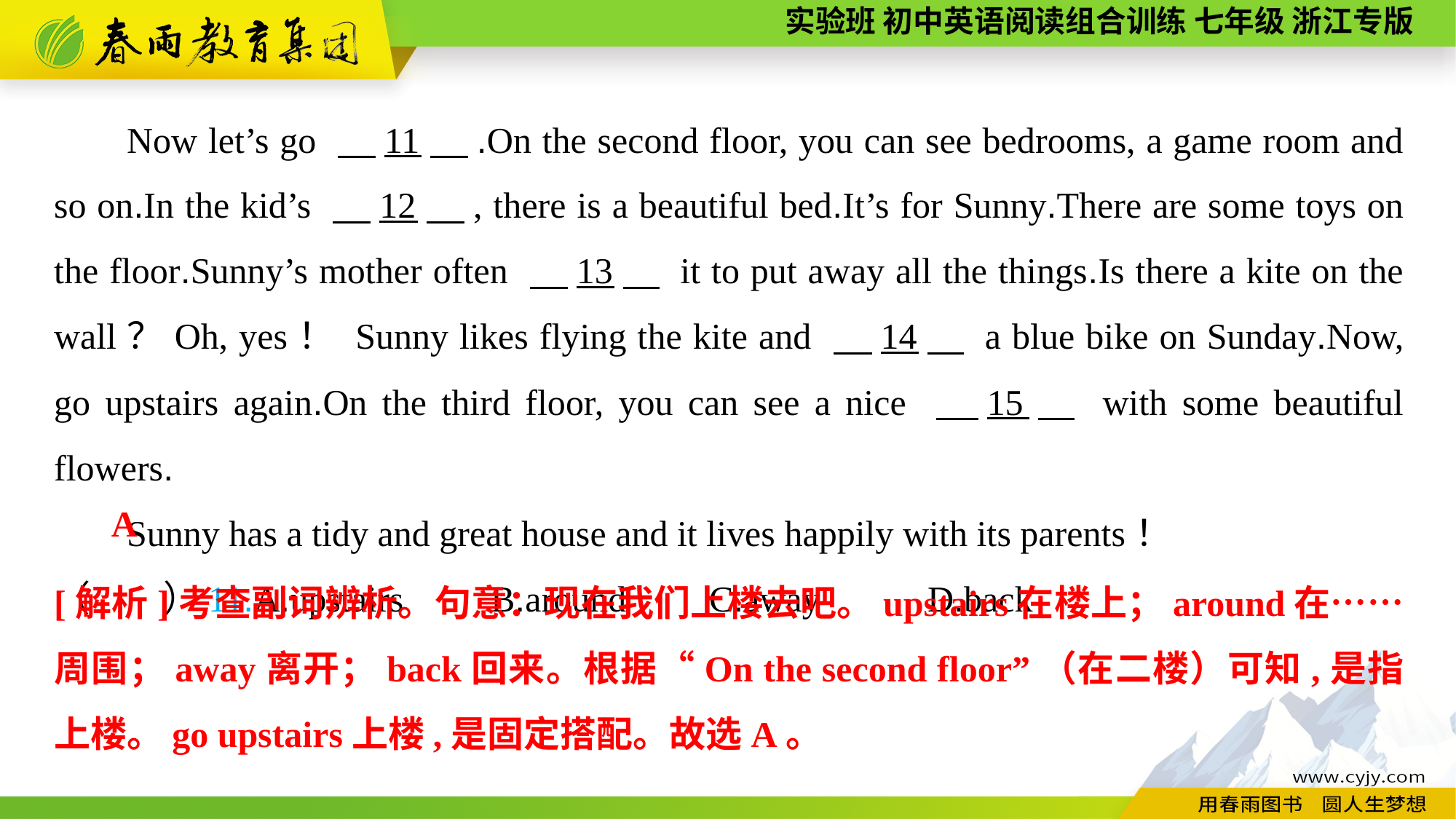

Now let’s go 　11　.On the second floor, you can see bedrooms, a game room and so on.In the kid’s 　12　, there is a beautiful bed.It’s for Sunny.There are some toys on the floor.Sunny’s mother often 　13　 it to put away all the things.Is there a kite on the wall？Oh, yes！ Sunny likes flying the kite and 　14　 a blue bike on Sunday.Now, go upstairs again.On the third floor, you can see a nice 　15　 with some beautiful flowers.
Sunny has a tidy and great house and it lives happily with its parents！
（　　）11.A.upstairs	B.around	C.away	D.back
A
[解析]考查副词辨析。句意：现在我们上楼去吧。upstairs在楼上；around在……周围；away离开；back回来。根据“On the second floor”（在二楼）可知,是指上楼。go upstairs上楼,是固定搭配。故选A。